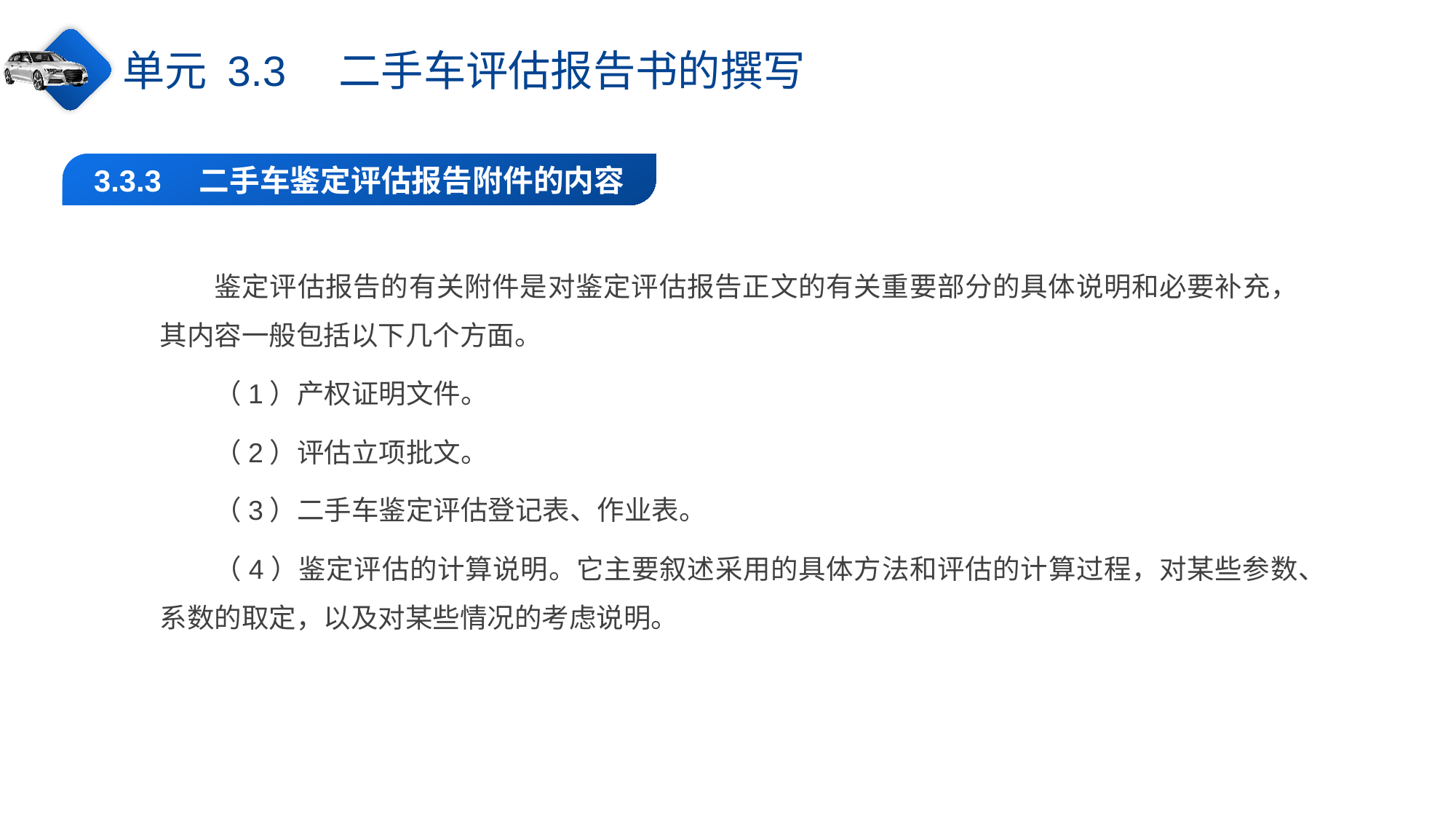

单元 3.3　二手车评估报告书的撰写
3.3.3　二手车鉴定评估报告附件的内容
鉴定评估报告的有关附件是对鉴定评估报告正文的有关重要部分的具体说明和必要补充，其内容一般包括以下几个方面。
（1）产权证明文件。
（2）评估立项批文。
（3）二手车鉴定评估登记表、作业表。
（4）鉴定评估的计算说明。它主要叙述采用的具体方法和评估的计算过程，对某些参数、系数的取定，以及对某些情况的考虑说明。